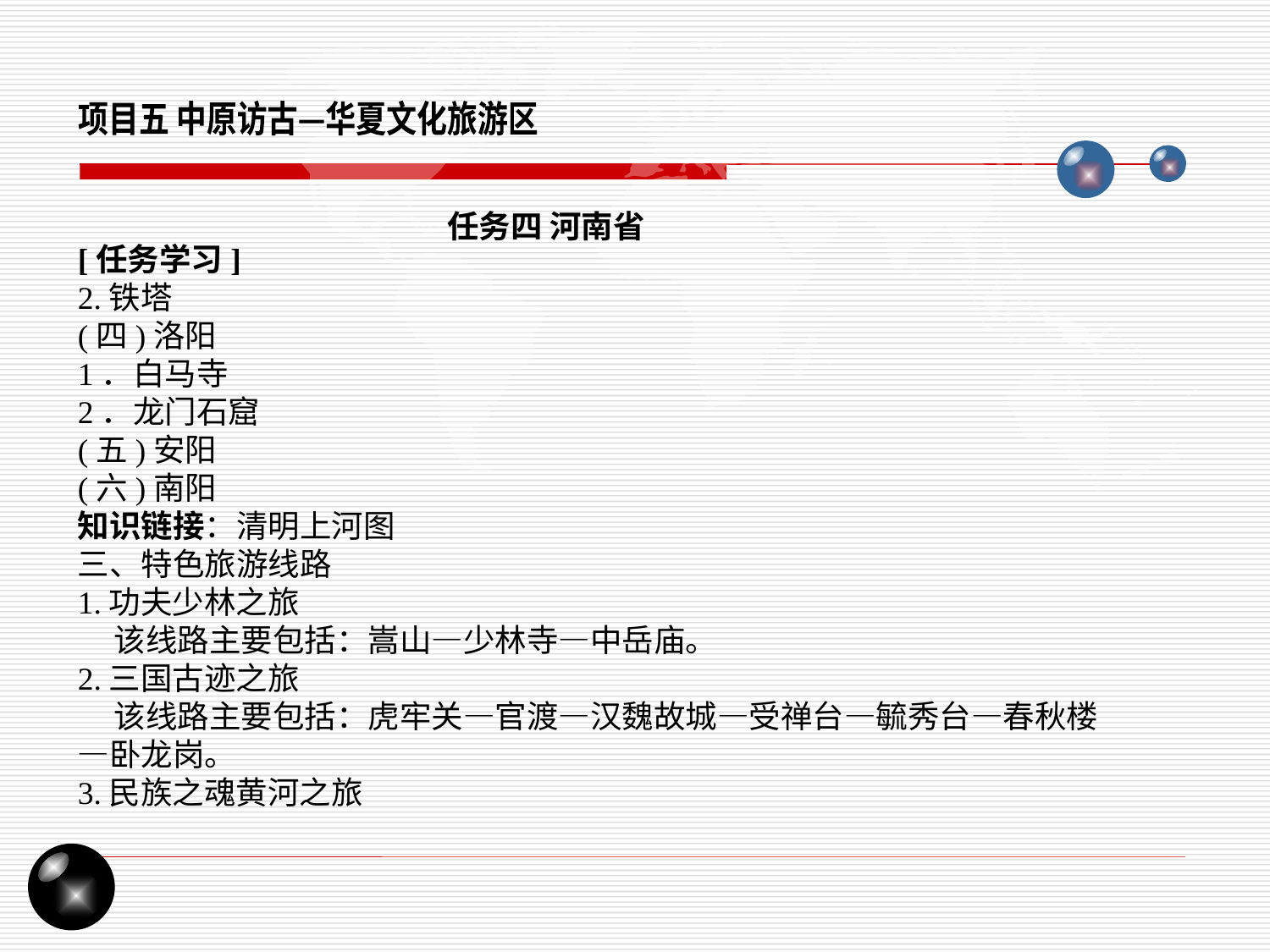

项目五 中原访古—华夏文化旅游区
任务四 河南省
[任务学习]
2.铁塔
(四)洛阳
1．白马寺
2．龙门石窟
(五)安阳
(六)南阳
知识链接：清明上河图
三、特色旅游线路
1.功夫少林之旅
    该线路主要包括：嵩山—少林寺—中岳庙。
2.三国古迹之旅
    该线路主要包括：虎牢关—官渡—汉魏故城—受禅台—毓秀台—春秋楼—卧龙岗。
3.民族之魂黄河之旅